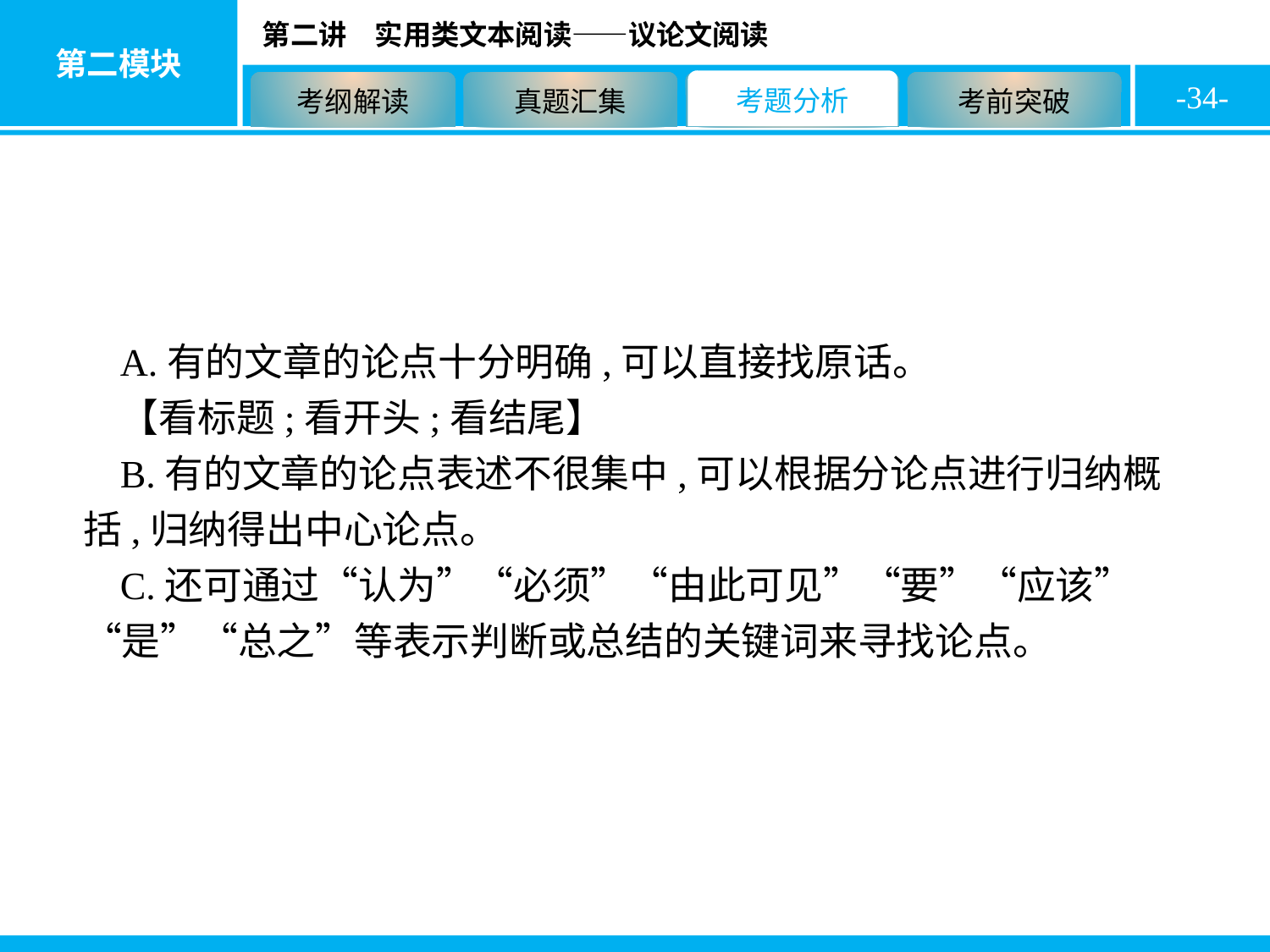

-34-
A.有的文章的论点十分明确,可以直接找原话。
【看标题;看开头;看结尾】
B.有的文章的论点表述不很集中,可以根据分论点进行归纳概括,归纳得出中心论点。
C.还可通过“认为”“必须”“由此可见”“要”“应该”“是”“总之”等表示判断或总结的关键词来寻找论点。